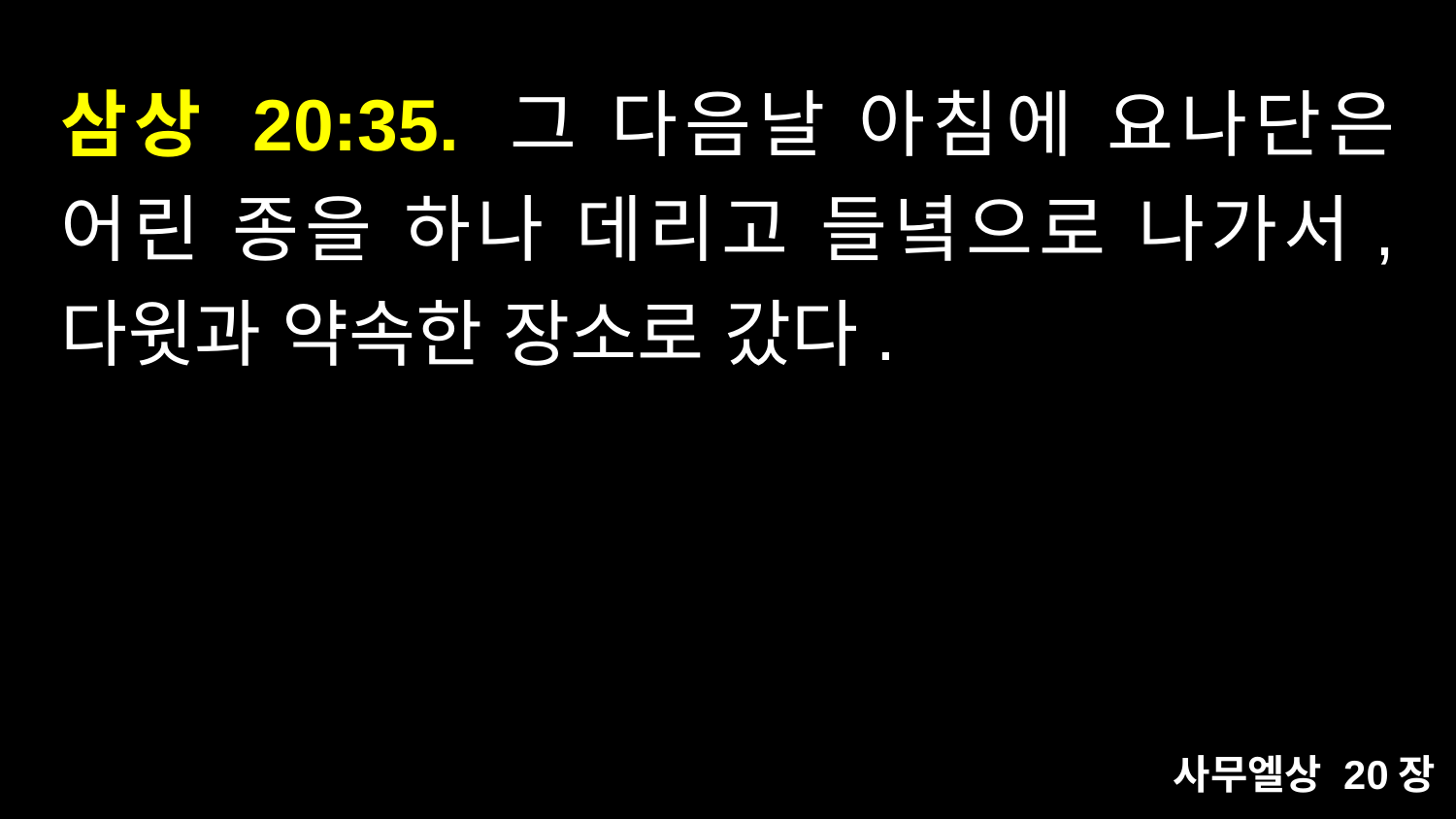

# 삼상 20:35. 그 다음날 아침에 요나단은 어린 종을 하나 데리고 들녘으로 나가서, 다윗과 약속한 장소로 갔다.
사무엘상 20장